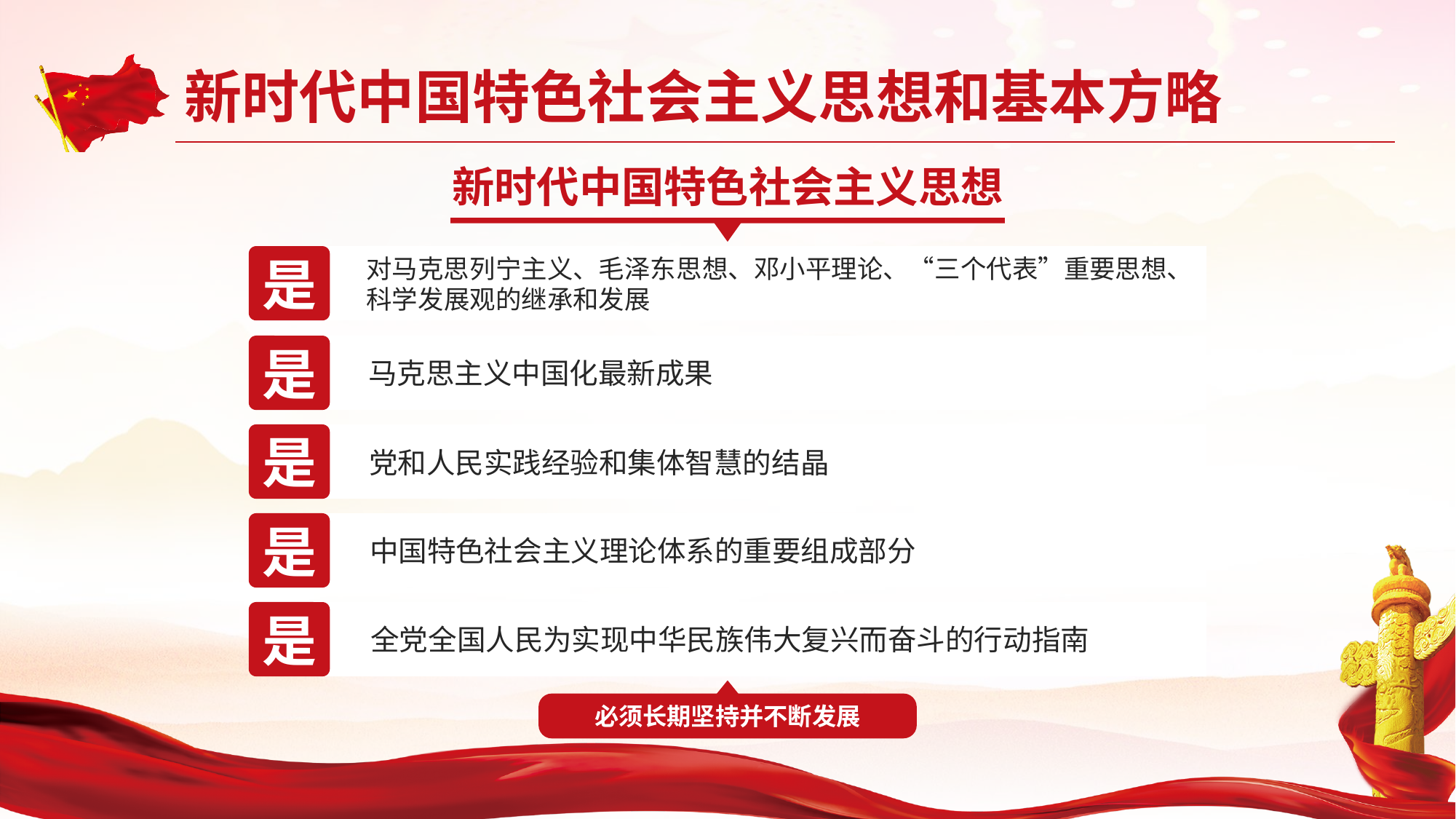

新时代中国特色社会主义思想

是

对马克思列宁主义、毛泽东思想、邓小平理论、“三个代表”重要思想、科学发展观的继承和发展

是
马克思主义中国化最新成果

是
党和人民实践经验和集体智慧的结晶

是
中国特色社会主义理论体系的重要组成部分
是

全党全国人民为实现中华民族伟大复兴而奋斗的行动指南

必须长期坚持并不断发展